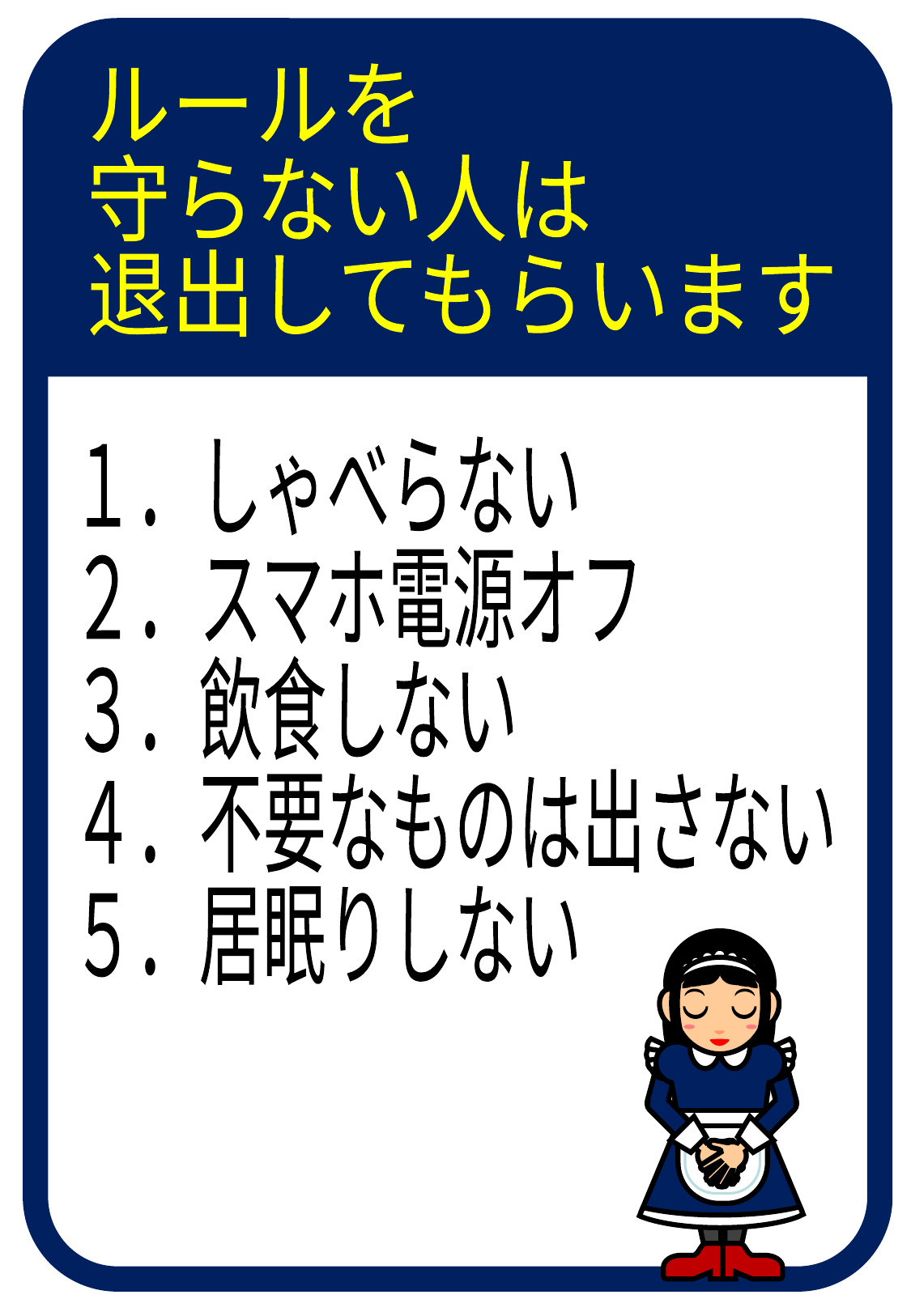

ルールを
守らない人は
退出してもらいます
１．しゃべらない
２．スマホ電源オフ
３．飲食しない
４．不要なものは出さない
５．居眠りしない